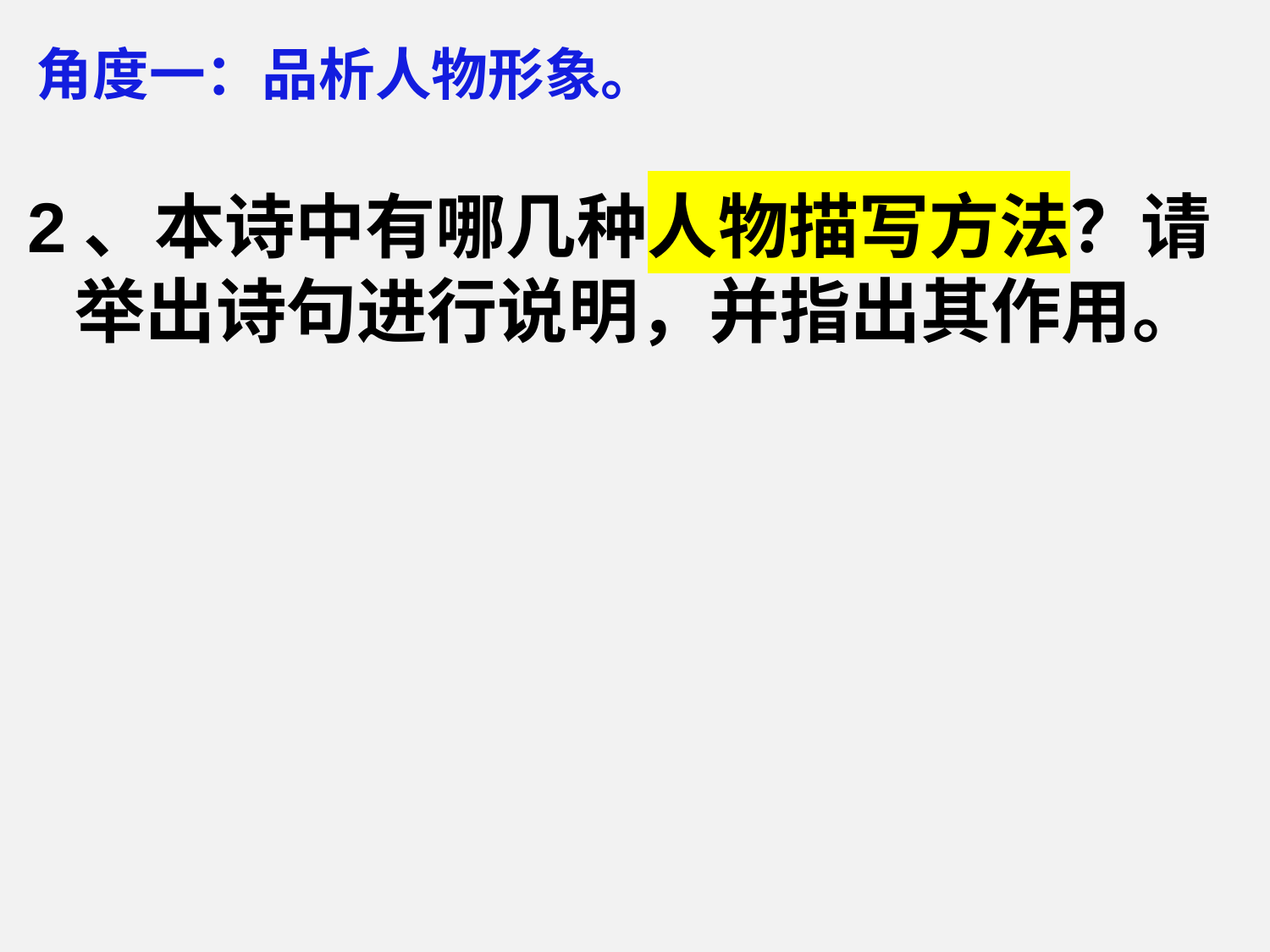

# 角度一：品析人物形象。
2、本诗中有哪几种人物描写方法？请举出诗句进行说明，并指出其作用。